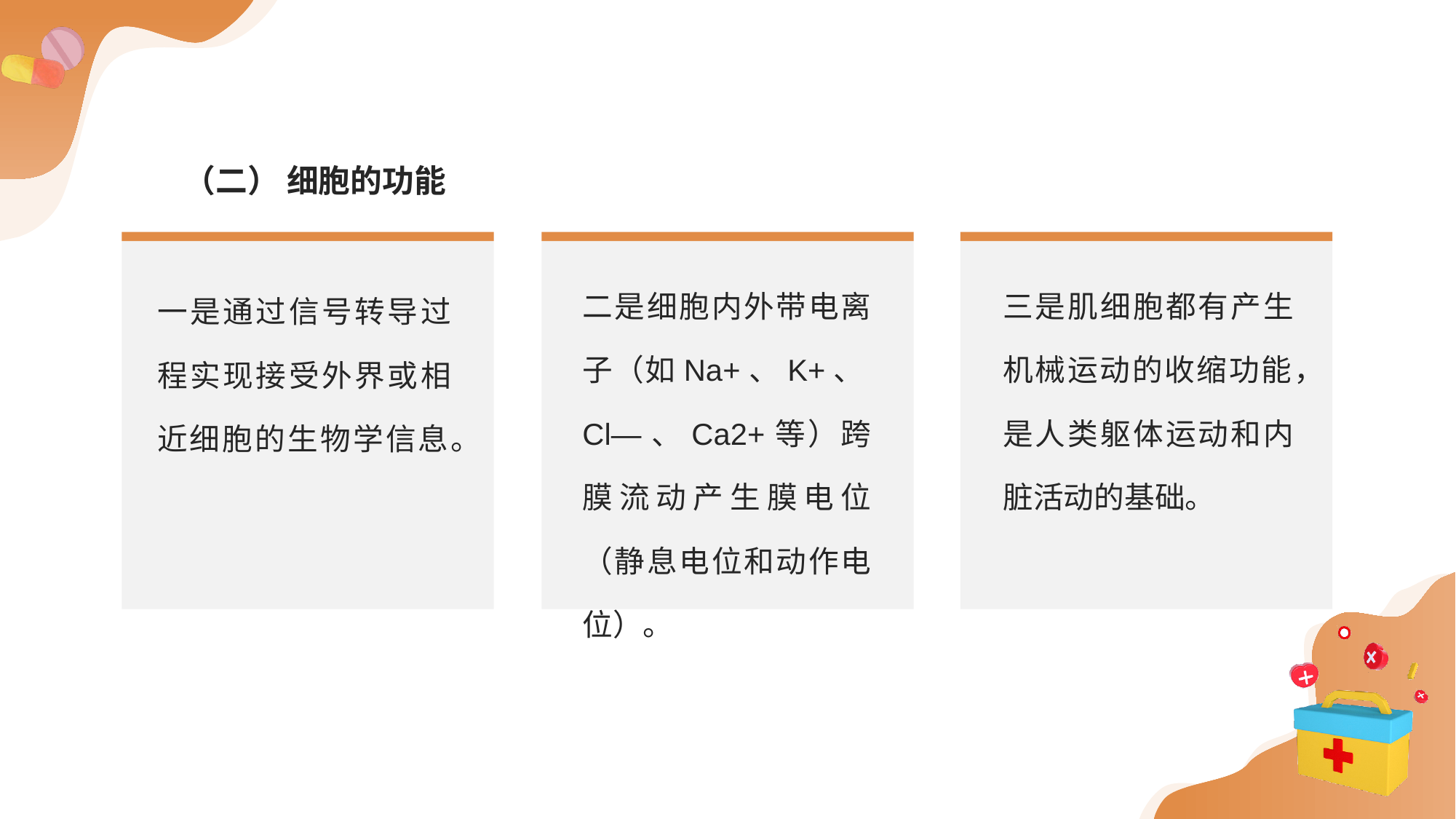

（二） 细胞的功能

一是通过信号转导过程实现接受外界或相近细胞的生物学信息。
二是细胞内外带电离子（如Na+、K+、Cl—、Ca2+等）跨膜流动产生膜电位（静息电位和动作电位）。
三是肌细胞都有产生机械运动的收缩功能，是人类躯体运动和内脏活动的基础。